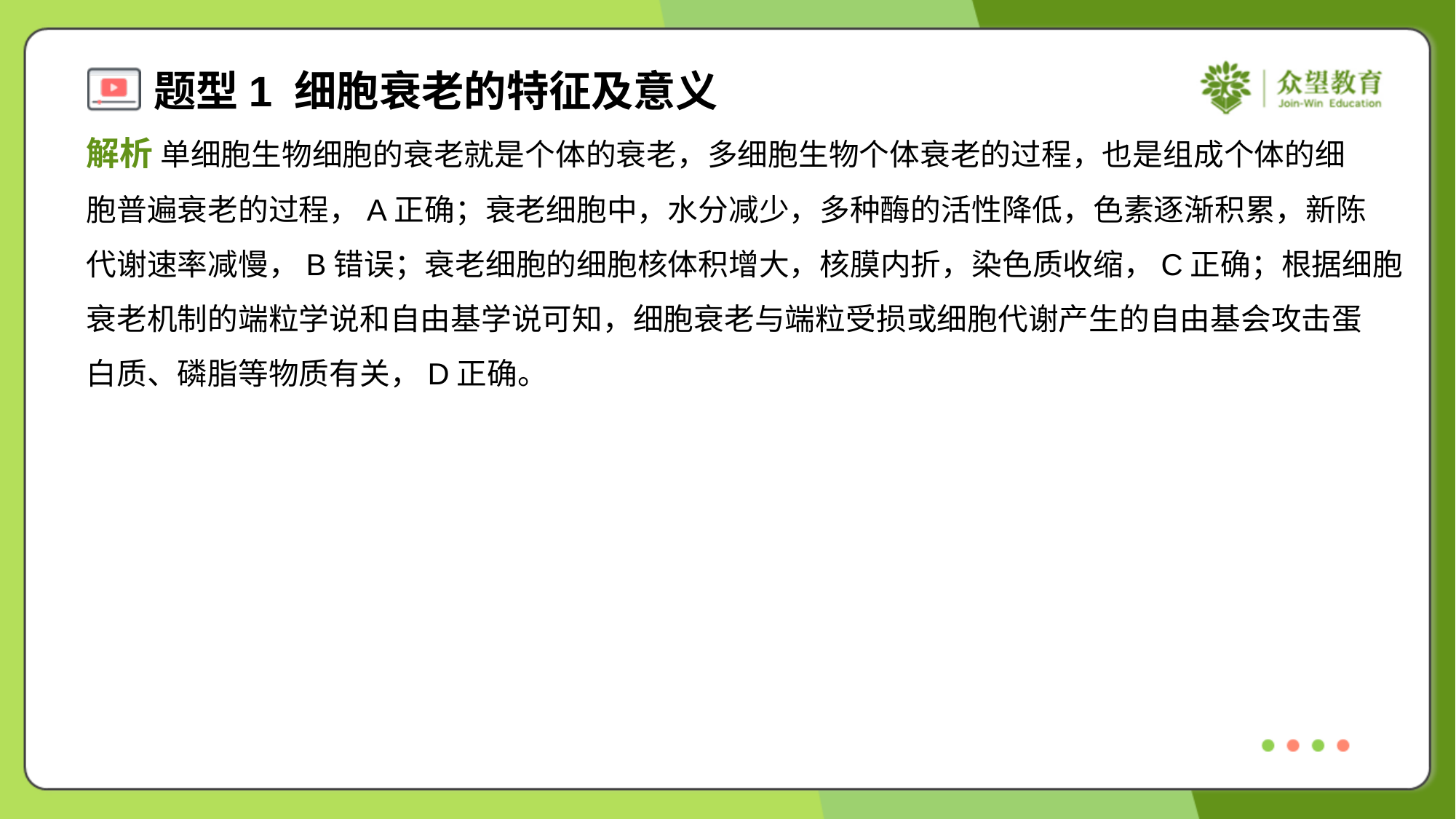

解析 单细胞生物细胞的衰老就是个体的衰老，多细胞生物个体衰老的过程，也是组成个体的细
胞普遍衰老的过程，A正确；衰老细胞中，水分减少，多种酶的活性降低，色素逐渐积累，新陈
代谢速率减慢，B错误；衰老细胞的细胞核体积增大，核膜内折，染色质收缩，C正确；根据细胞
衰老机制的端粒学说和自由基学说可知，细胞衰老与端粒受损或细胞代谢产生的自由基会攻击蛋
白质、磷脂等物质有关，D正确。